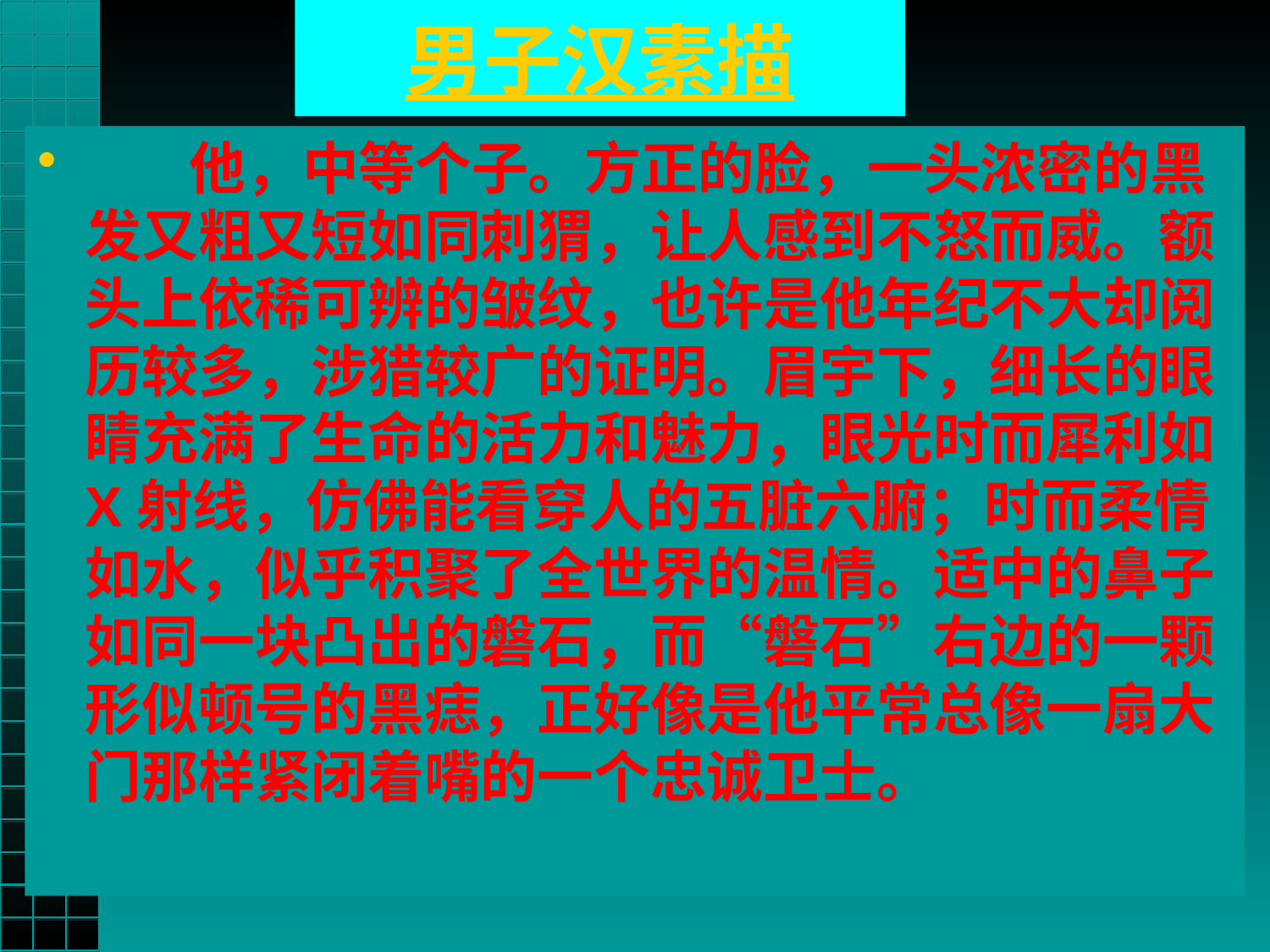

# 男子汉素描
       他，中等个子。方正的脸，一头浓密的黑发又粗又短如同刺猬，让人感到不怒而威。额头上依稀可辨的皱纹，也许是他年纪不大却阅历较多，涉猎较广的证明。眉宇下，细长的眼睛充满了生命的活力和魅力，眼光时而犀利如X射线，仿佛能看穿人的五脏六腑；时而柔情如水，似乎积聚了全世界的温情。适中的鼻子如同一块凸出的磐石，而“磐石”右边的一颗形似顿号的黑痣，正好像是他平常总像一扇大门那样紧闭着嘴的一个忠诚卫士。